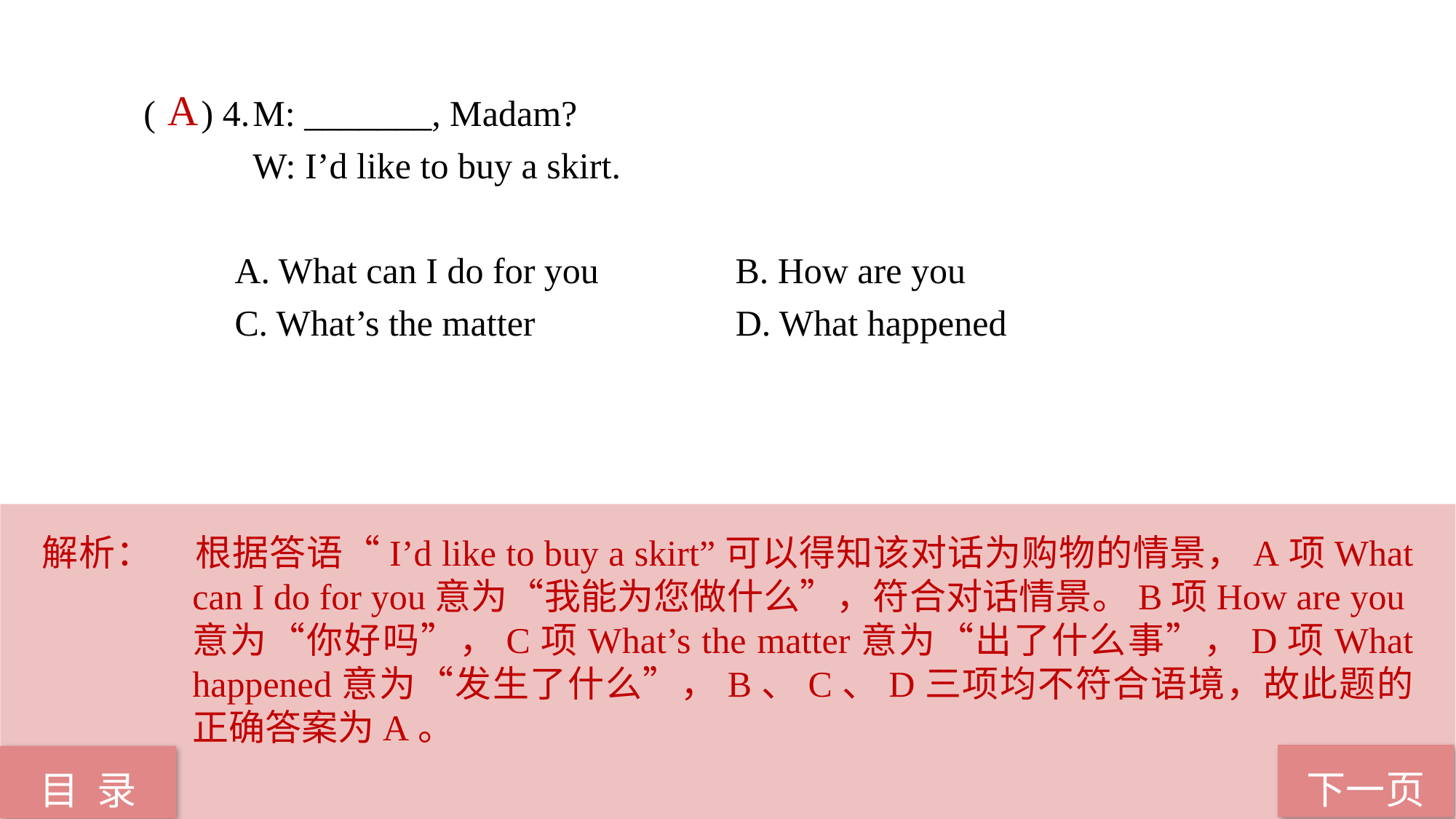

(     ) 4.	M: _______, Madam?
            W: I’d like to buy a skirt.

          A. What can I do for you               B. How are you
          C. What’s the matter                      D. What happened
A
解析：	根据答语“I’d like to buy a skirt”可以得知该对话为购物的情景，A项What can I do for you意为“我能为您做什么”，符合对话情景。B项How are you意为“你好吗”，C项What’s the matter意为“出了什么事”，D项What happened意为“发生了什么”，B、C、D三项均不符合语境，故此题的正确答案为A。